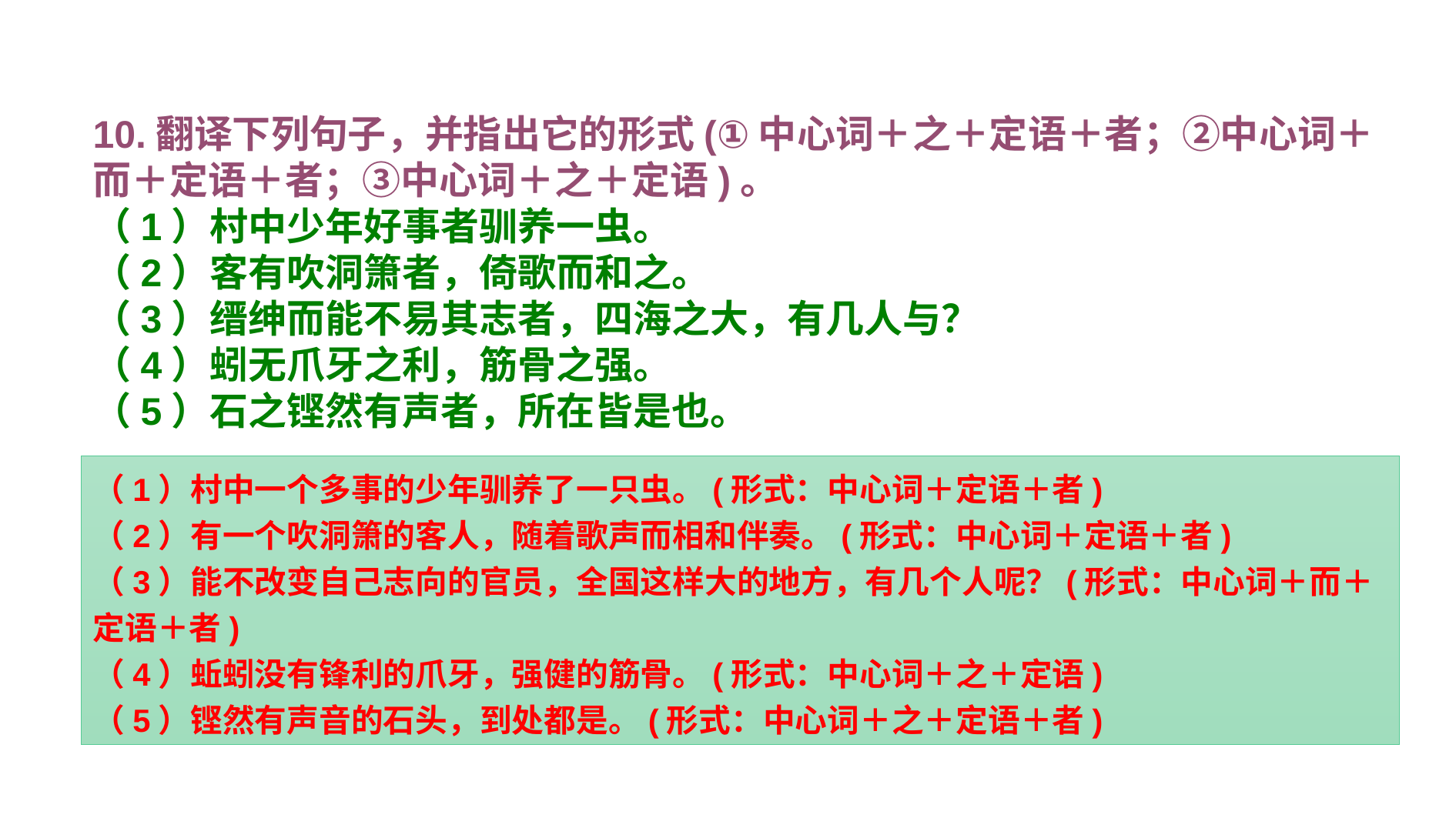

10.翻译下列句子，并指出它的形式(①中心词＋之＋定语＋者；②中心词＋而＋定语＋者；③中心词＋之＋定语)。
（1）村中少年好事者驯养一虫。
（2）客有吹洞箫者，倚歌而和之。
（3）缙绅而能不易其志者，四海之大，有几人与？
（4）蚓无爪牙之利，筋骨之强。
（5）石之铿然有声者，所在皆是也。
（1）村中一个多事的少年驯养了一只虫。(形式：中心词＋定语＋者)
（2）有一个吹洞箫的客人，随着歌声而相和伴奏。(形式：中心词＋定语＋者)
（3）能不改变自己志向的官员，全国这样大的地方，有几个人呢？(形式：中心词＋而＋定语＋者)
（4）蚯蚓没有锋利的爪牙，强健的筋骨。(形式：中心词＋之＋定语)
（5）铿然有声音的石头，到处都是。(形式：中心词＋之＋定语＋者)